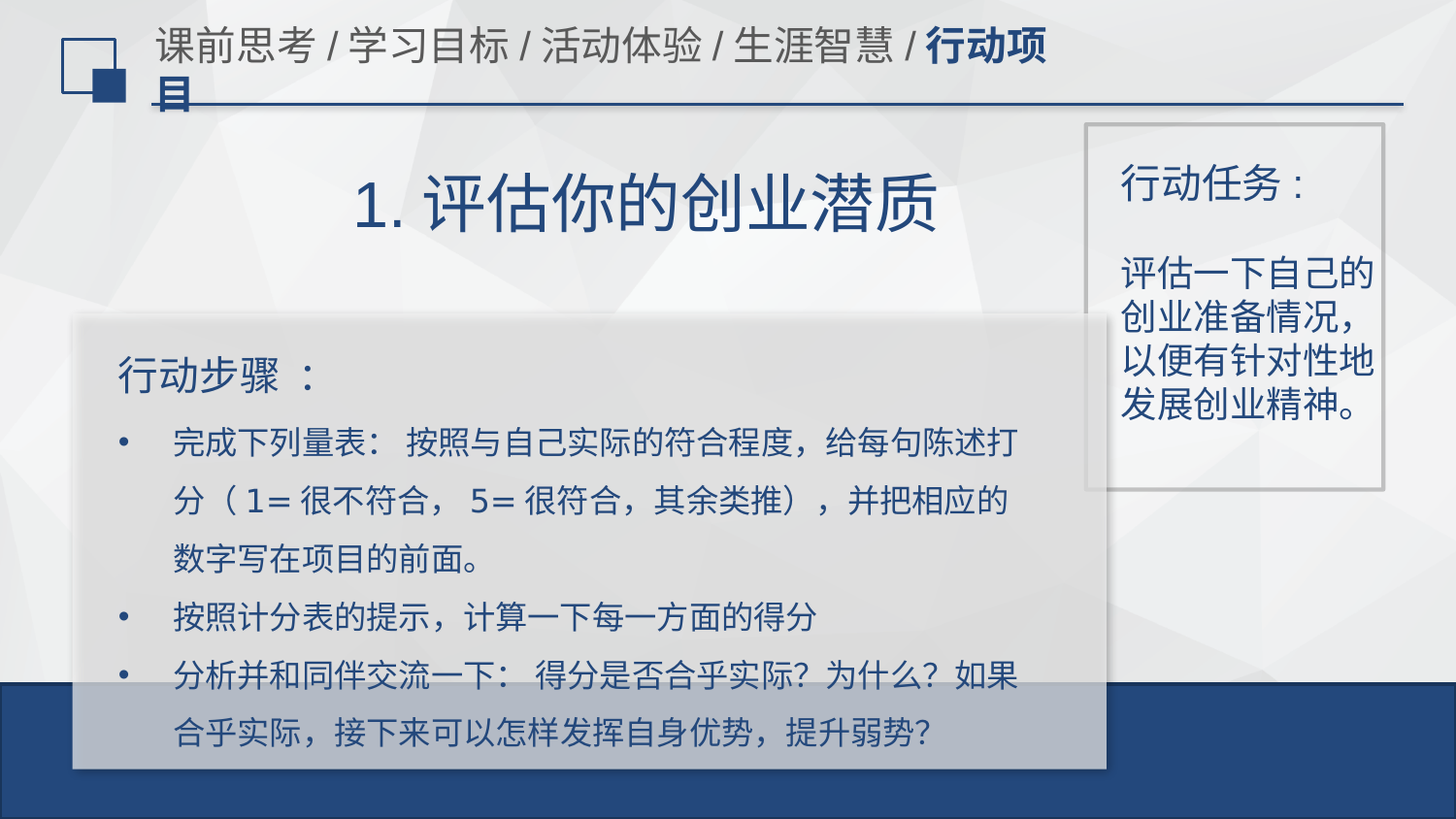

# 课前思考/学习目标/活动体验/生涯智慧/行动项目

行动任务:
1.评估你的创业潜质
评估一下自己的创业准备情况，以便有针对性地发展创业精神。

行动步骤  ：
完成下列量表： 按照与自己实际的符合程度，给每句陈述打分（1=很不符合，5=很符合，其余类推），并把相应的数字写在项目的前面。
按照计分表的提示，计算一下每一方面的得分
分析并和同伴交流一下： 得分是否合乎实际？为什么？如果合乎实际，接下来可以怎样发挥自身优势，提升弱势？